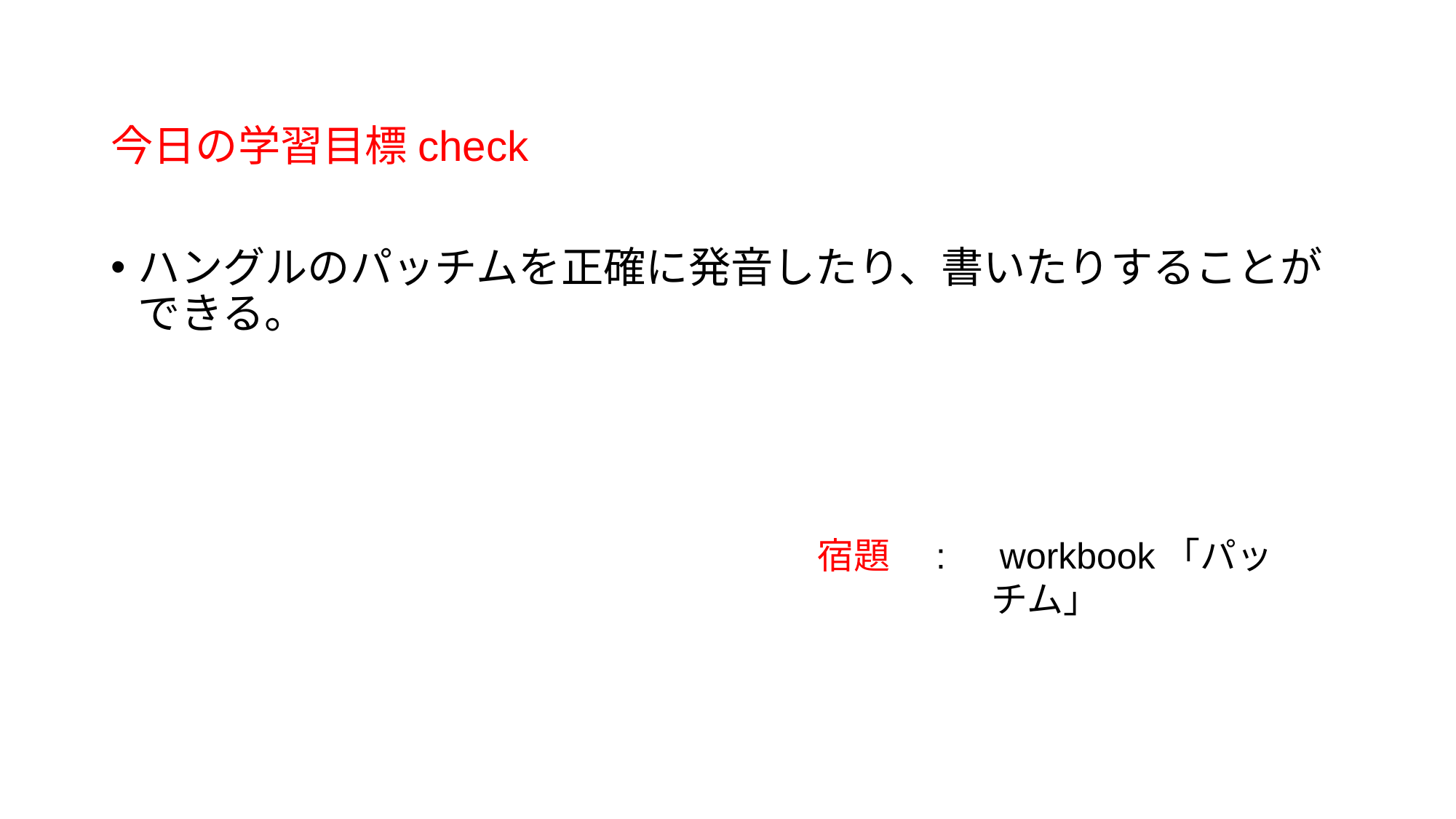

#
今日の学習目標check

ハングルのパッチムを正確に発音したり、書いたりすることができる。

宿題　:　workbook「パッチム」